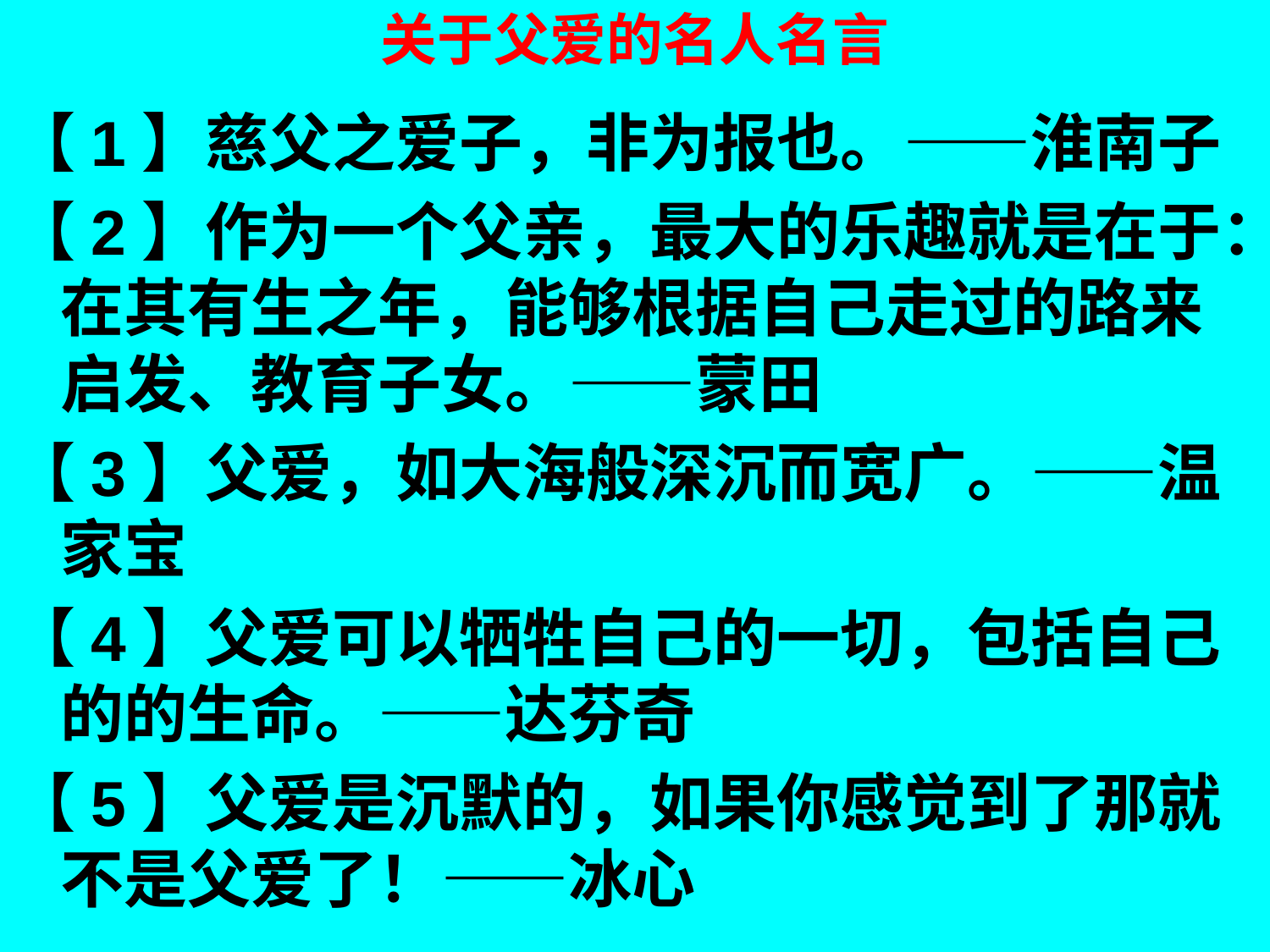

# 关于父爱的名人名言
【1】慈父之爱子，非为报也。——淮南子
【2】作为一个父亲，最大的乐趣就是在于：在其有生之年，能够根据自己走过的路来启发、教育子女。——蒙田
【3】父爱，如大海般深沉而宽广。——温家宝
【4】父爱可以牺牲自己的一切，包括自己的的生命。——达芬奇
【5】父爱是沉默的，如果你感觉到了那就不是父爱了！——冰心